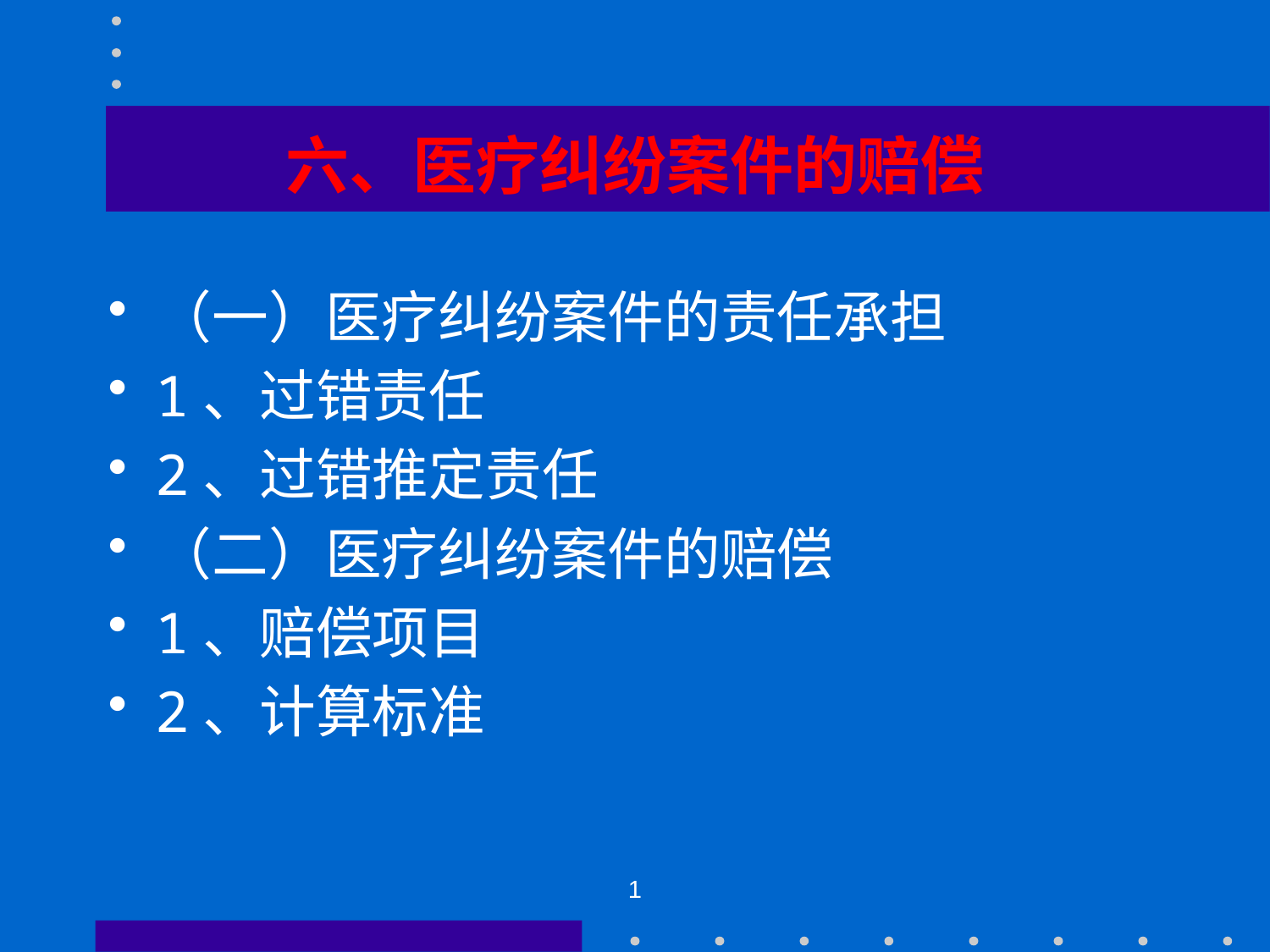

# 六、医疗纠纷案件的赔偿
（一）医疗纠纷案件的责任承担
1、过错责任
2、过错推定责任
（二）医疗纠纷案件的赔偿
1、赔偿项目
2、计算标准
1